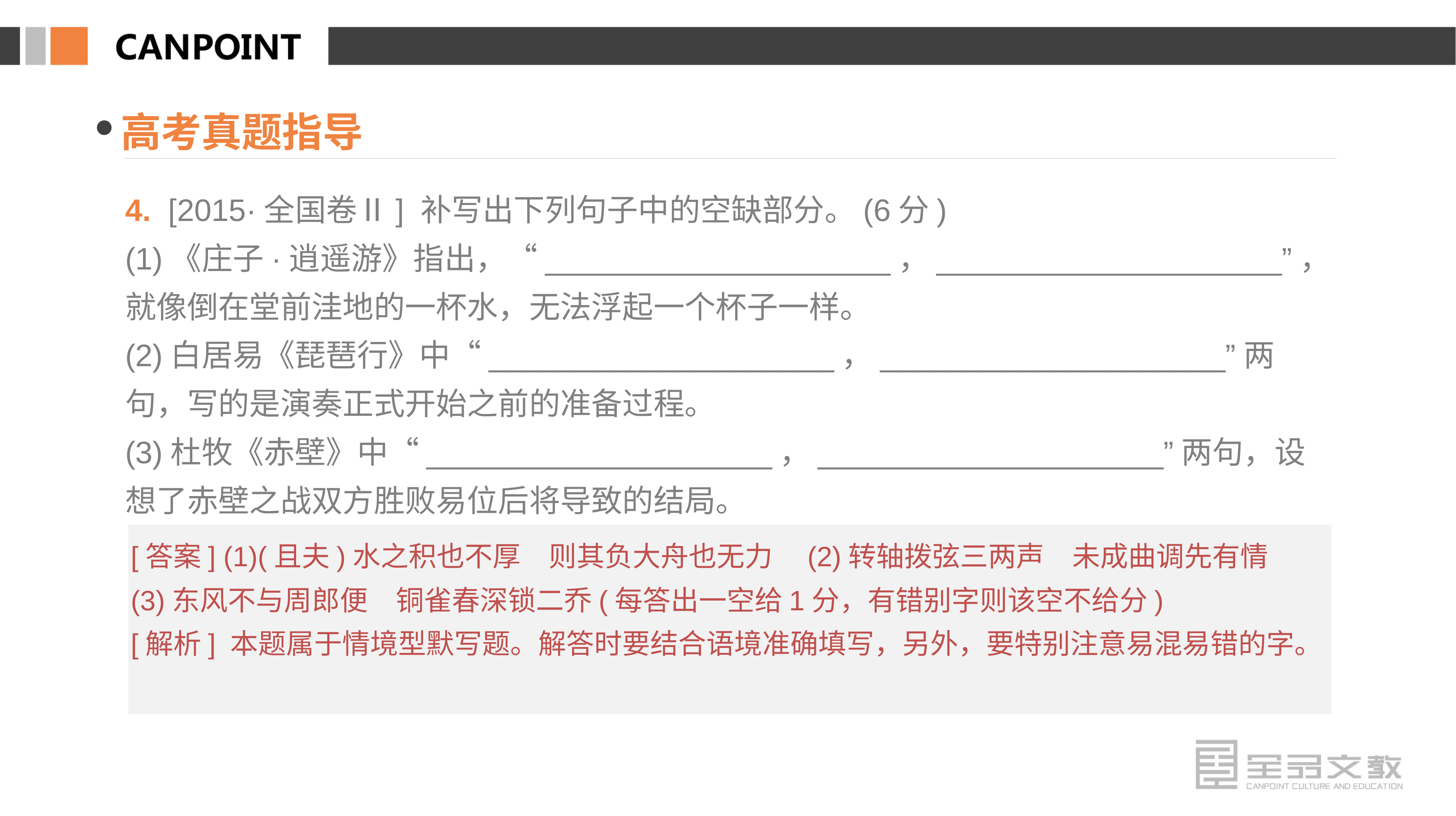

高考真题指导

4.  [2015·全国卷Ⅱ] 补写出下列句子中的空缺部分。(6分)
(1)《庄子·逍遥游》指出，“____________________，____________________”，就像倒在堂前洼地的一杯水，无法浮起一个杯子一样。
(2)白居易《琵琶行》中“____________________，____________________”两句，写的是演奏正式开始之前的准备过程。
(3)杜牧《赤壁》中“____________________，____________________”两句，设想了赤壁之战双方胜败易位后将导致的结局。

[答案] (1)(且夫)水之积也不厚　则其负大舟也无力　(2)转轴拨弦三两声　未成曲调先有情　(3)东风不与周郎便　铜雀春深锁二乔(每答出一空给1分，有错别字则该空不给分)
[解析] 本题属于情境型默写题。解答时要结合语境准确填写，另外，要特别注意易混易错的字。